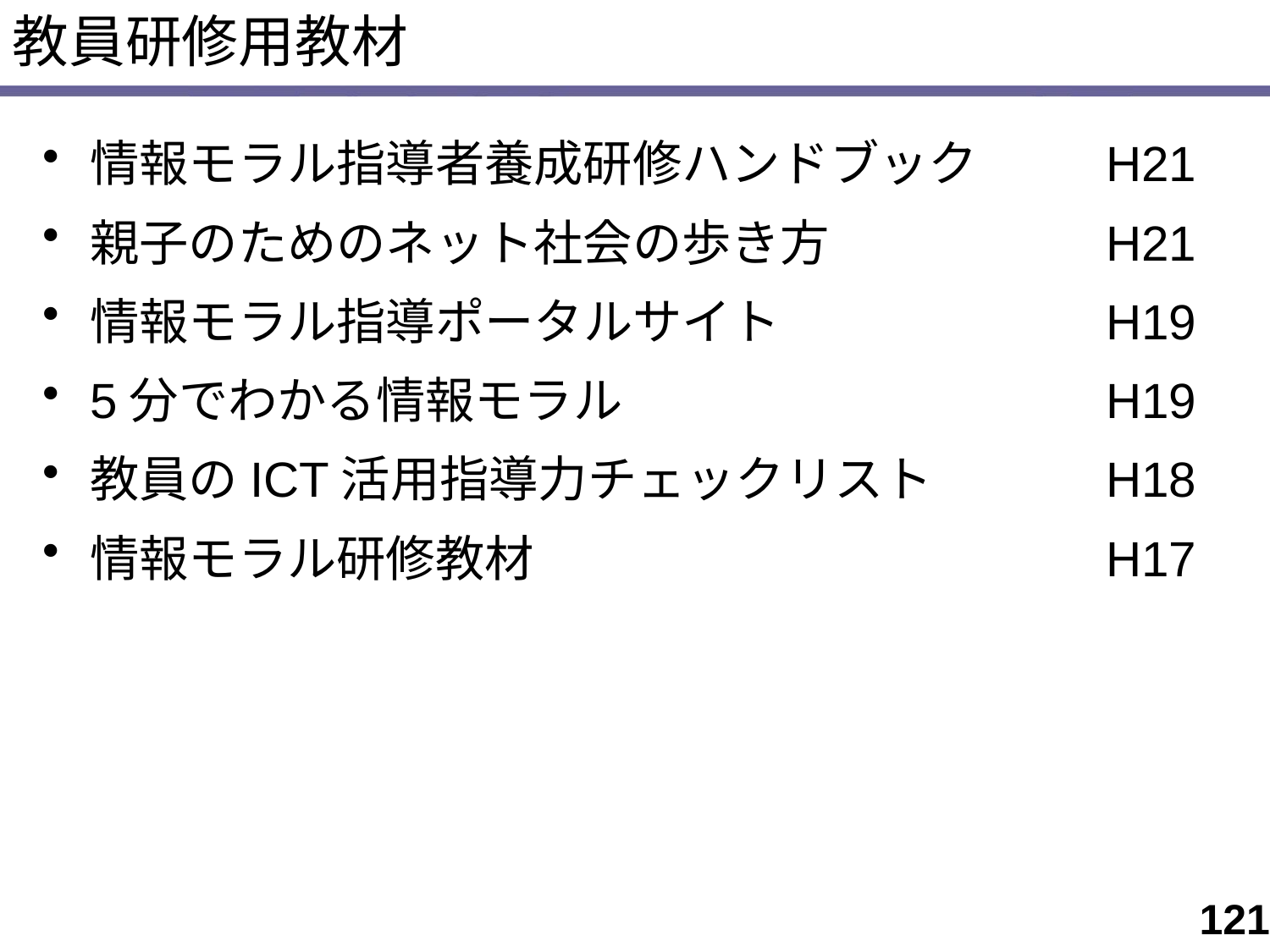

教員研修用教材
情報モラル指導者養成研修ハンドブック		H21
親子のためのネット社会の歩き方			H21
情報モラル指導ポータルサイト			H19
5分でわかる情報モラル				H19
教員のICT活用指導力チェックリスト		H18
情報モラル研修教材					H17
121